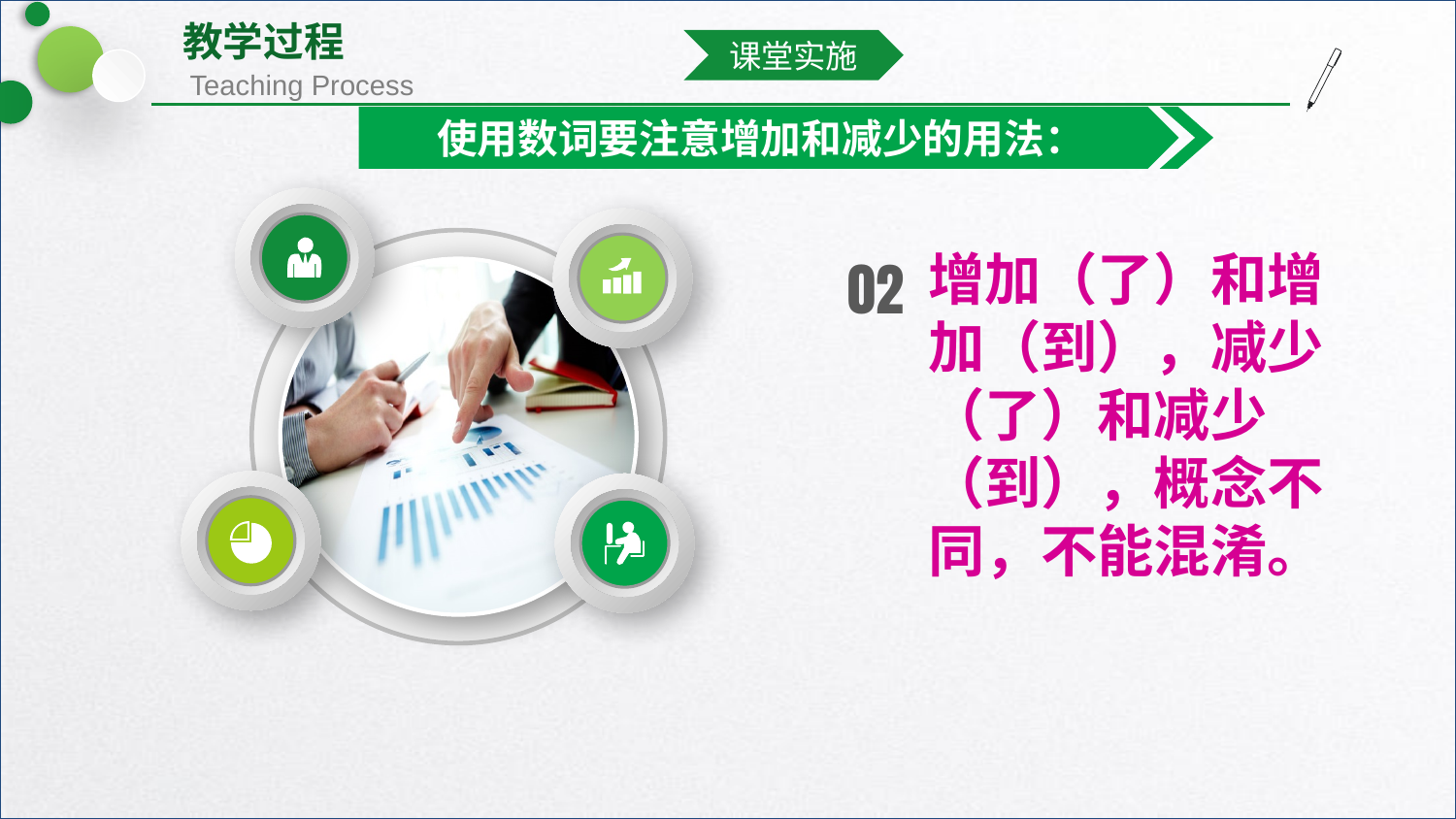

课堂实施

使用数词要注意增加和减少的用法：

增加（了）和增加（到），减少（了）和减少（到），概念不同，不能混淆。
02